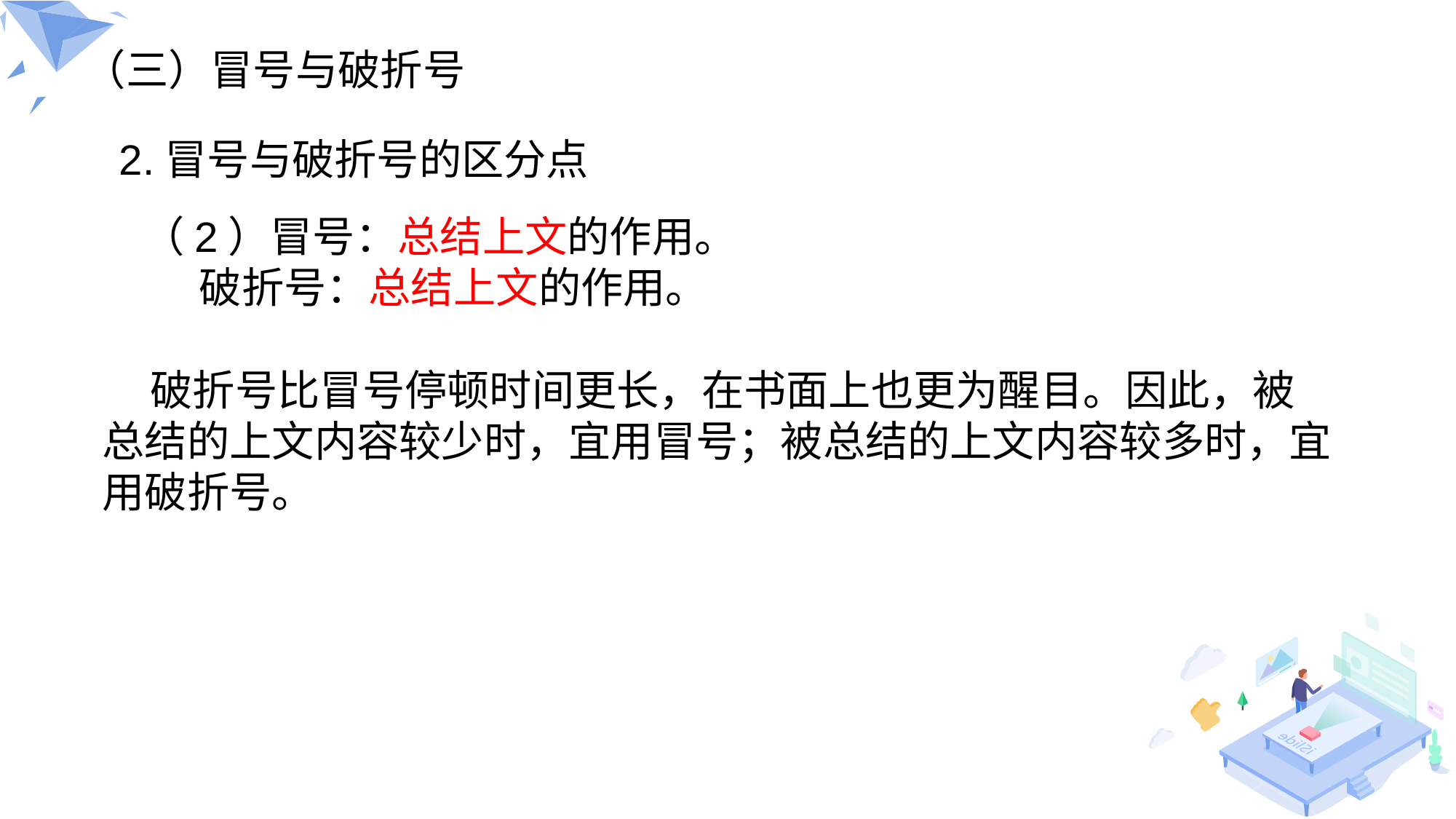

（三）冒号与破折号
2.冒号与破折号的区分点
（2）冒号：总结上文的作用。
     破折号：总结上文的作用。
    破折号比冒号停顿时间更长，在书面上也更为醒目。因此，被
总结的上文内容较少时，宜用冒号；被总结的上文内容较多时，宜
用破折号。